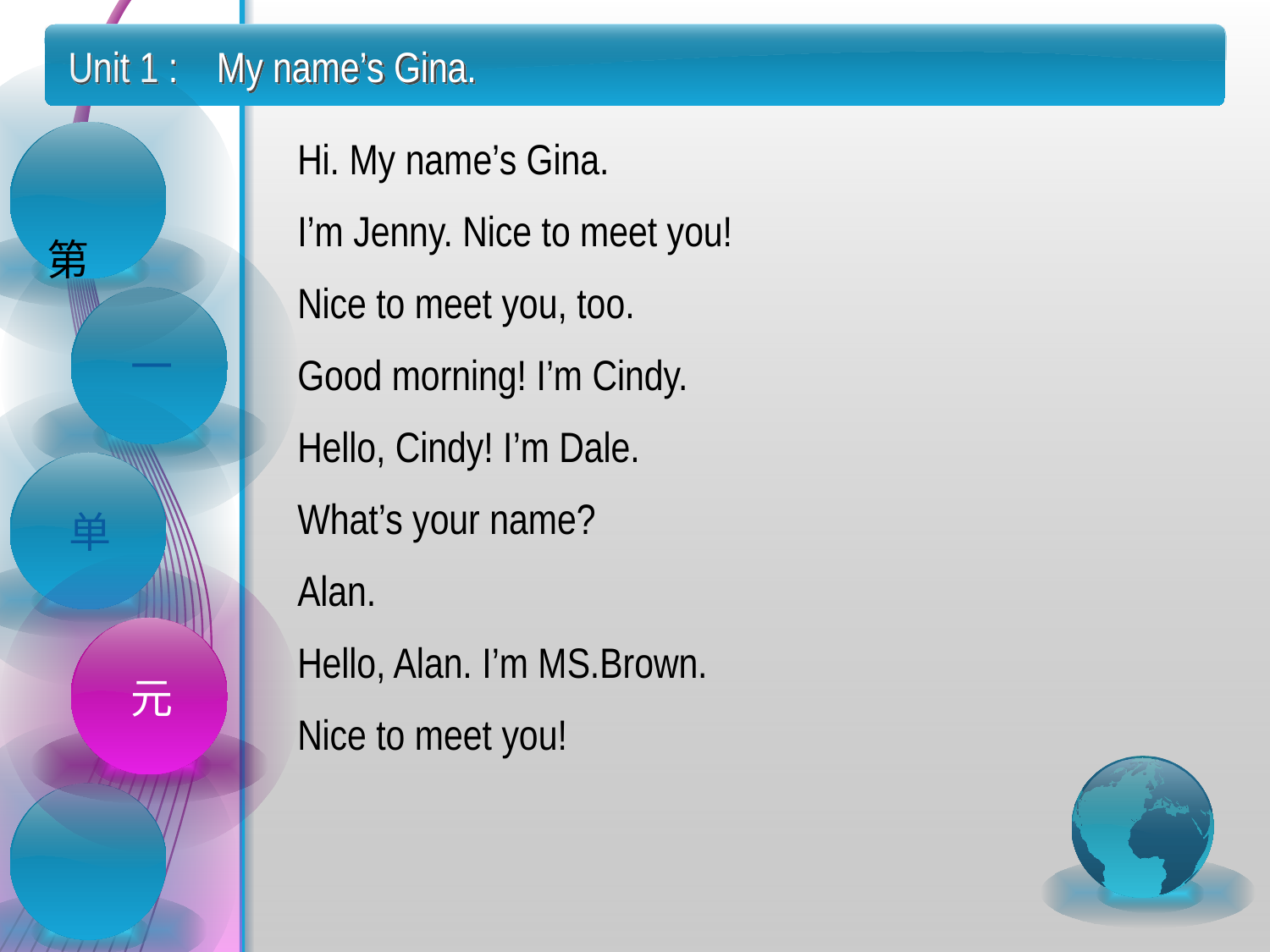

Unit 1 :    My name’s Gina.

Hi. My name’s Gina.
I’m Jenny. Nice to meet you!
Nice to meet you, too.
Good morning! I’m Cindy.
Hello, Cindy! I’m Dale.
What’s your name?
Alan.
Hello, Alan. I’m MS.Brown.
Nice to meet you!
   第

一

单

元